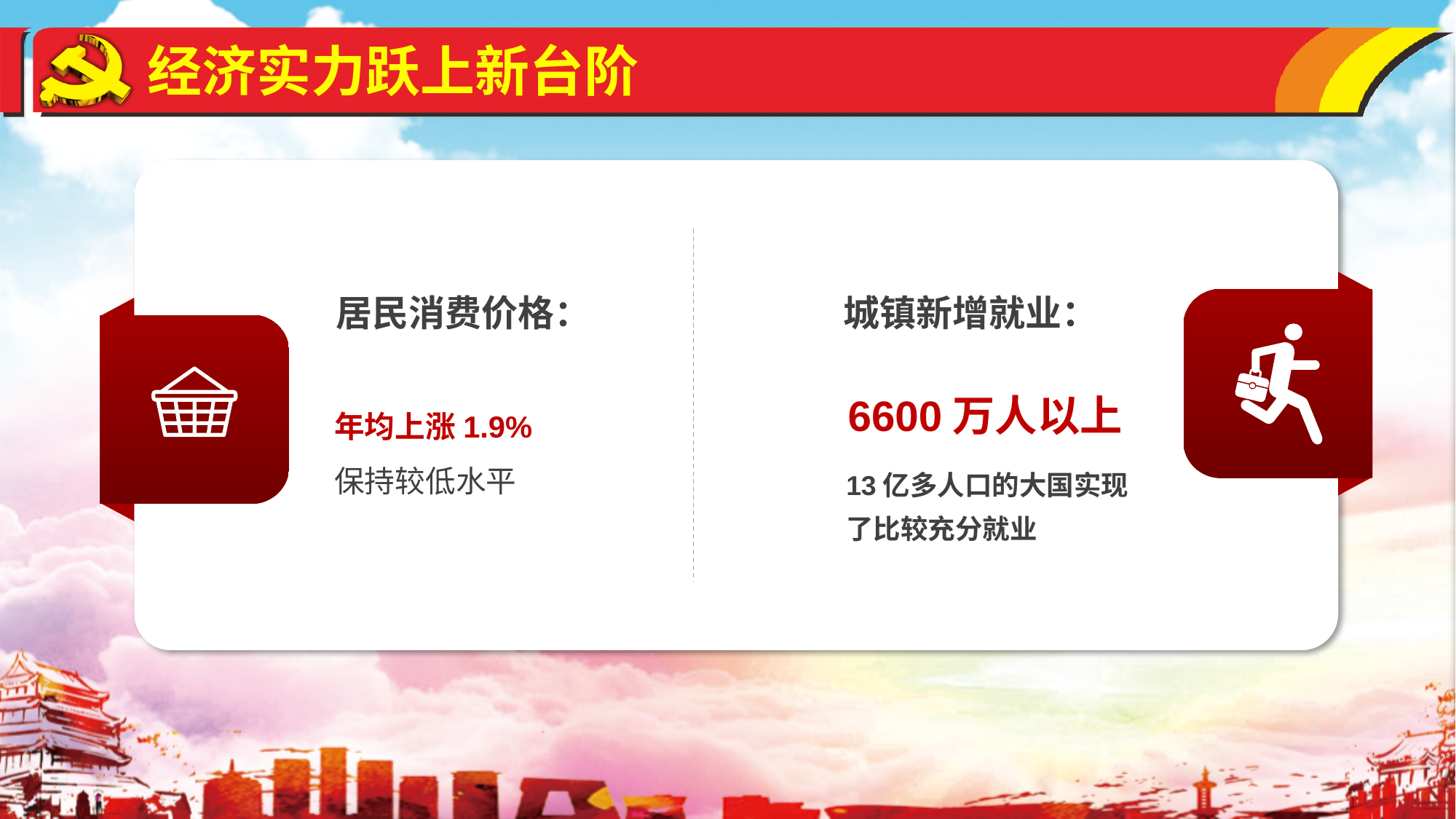

经济实力跃上新台阶

居民消费价格：
城镇新增就业：

6600万人以上

年均上涨1.9%
保持较低水平
13亿多人口的大国实现了比较充分就业